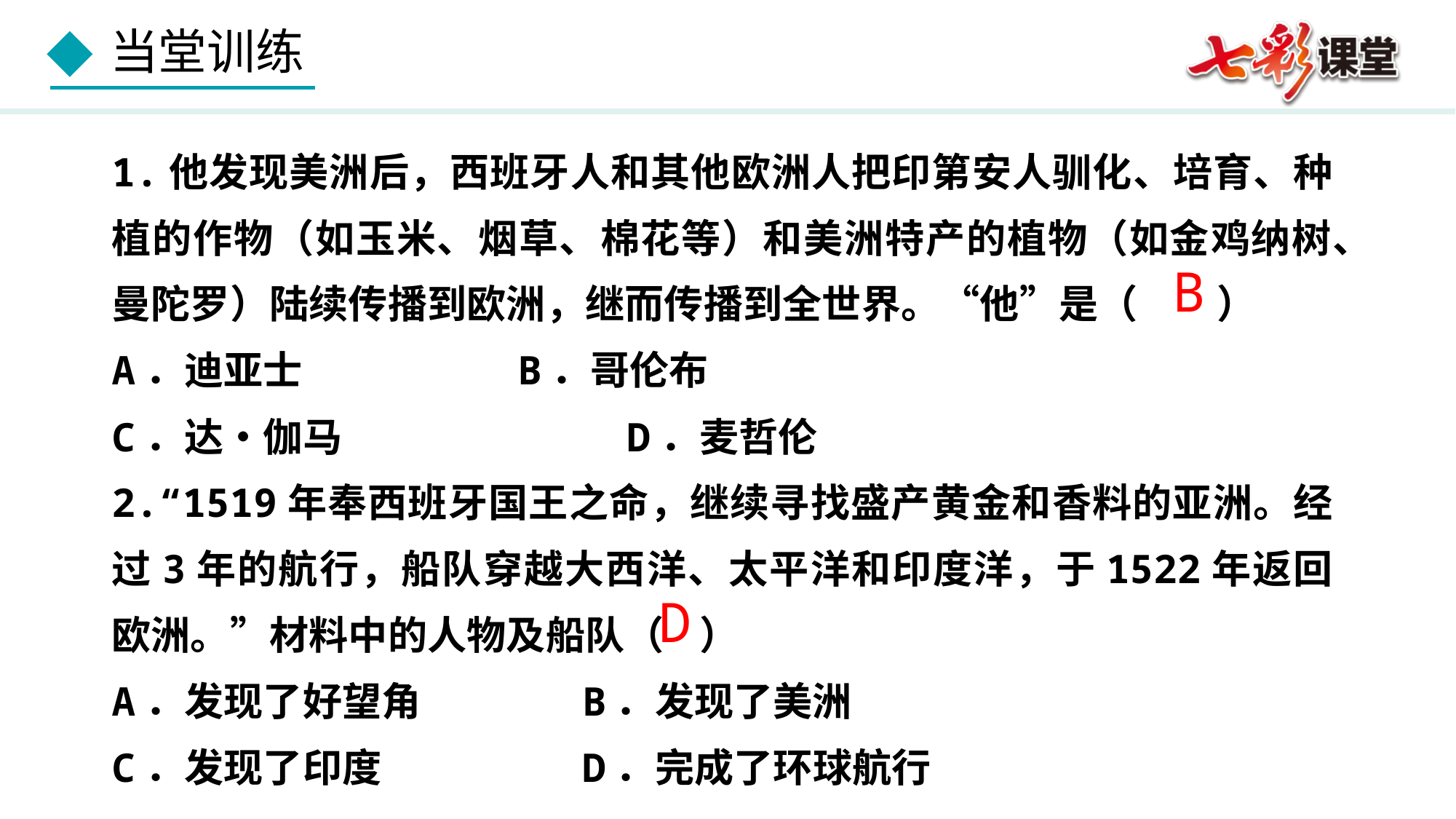

1.他发现美洲后，西班牙人和其他欧洲人把印第安人驯化、培育、种植的作物（如玉米、烟草、棉花等）和美洲特产的植物（如金鸡纳树、曼陀罗）陆续传播到欧洲，继而传播到全世界。“他”是（　　）
A．迪亚士	                    B．哥伦布
C．达•伽马	                    D．麦哲伦
2.“1519年奉西班牙国王之命，继续寻找盛产黄金和香料的亚洲。经过3年的航行，船队穿越大西洋、太平洋和印度洋，于1522年返回欧洲。”材料中的人物及船队（    ）
A．发现了好望角	               B．发现了美洲
C．发现了印度	               D．完成了环球航行
B
D